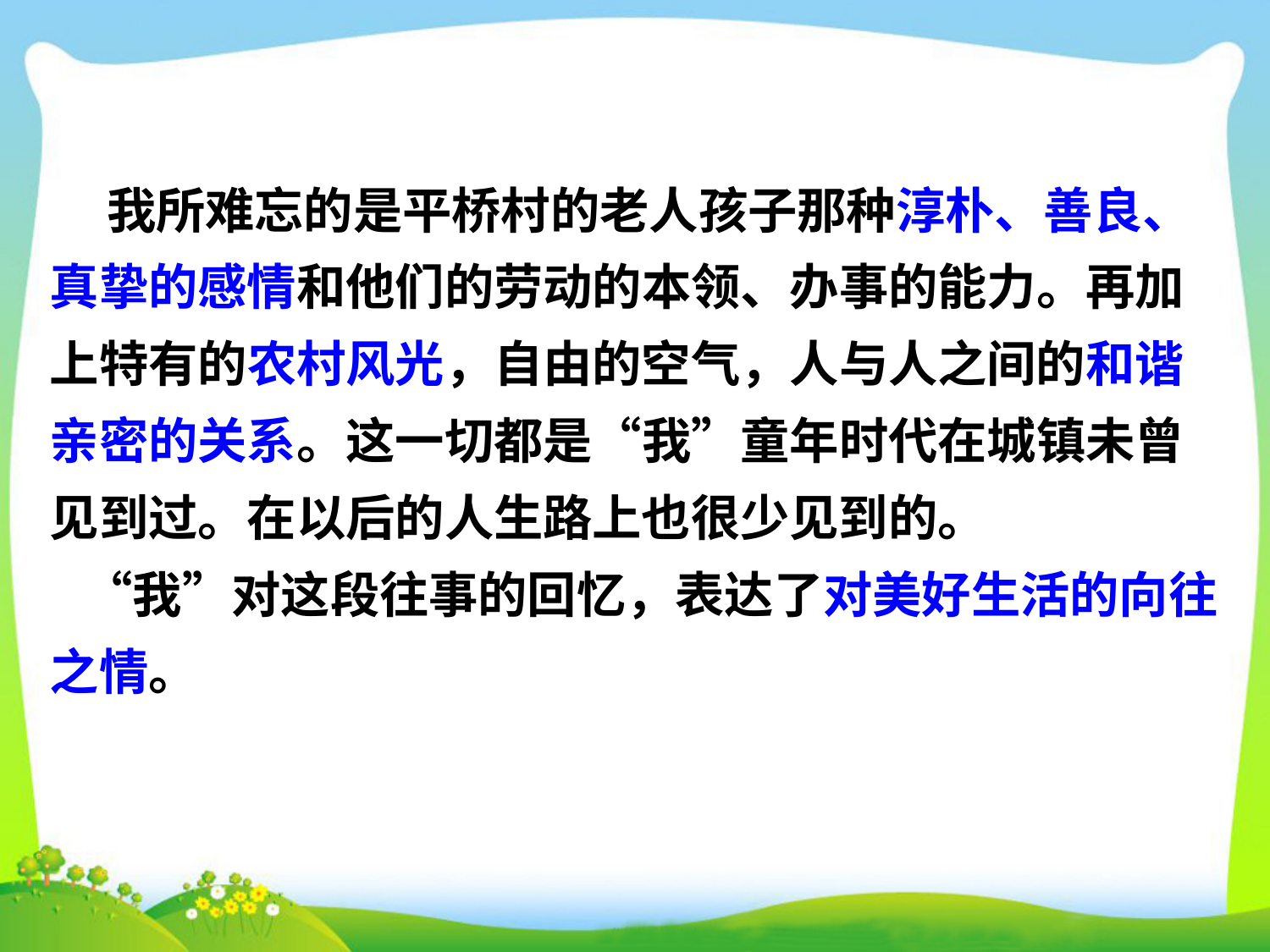

我所难忘的是平桥村的老人孩子那种淳朴、善良、真挚的感情和他们的劳动的本领、办事的能力。再加上特有的农村风光，自由的空气，人与人之间的和谐亲密的关系。这一切都是“我”童年时代在城镇未曾见到过。在以后的人生路上也很少见到的。
   “我”对这段往事的回忆，表达了对美好生活的向往之情。